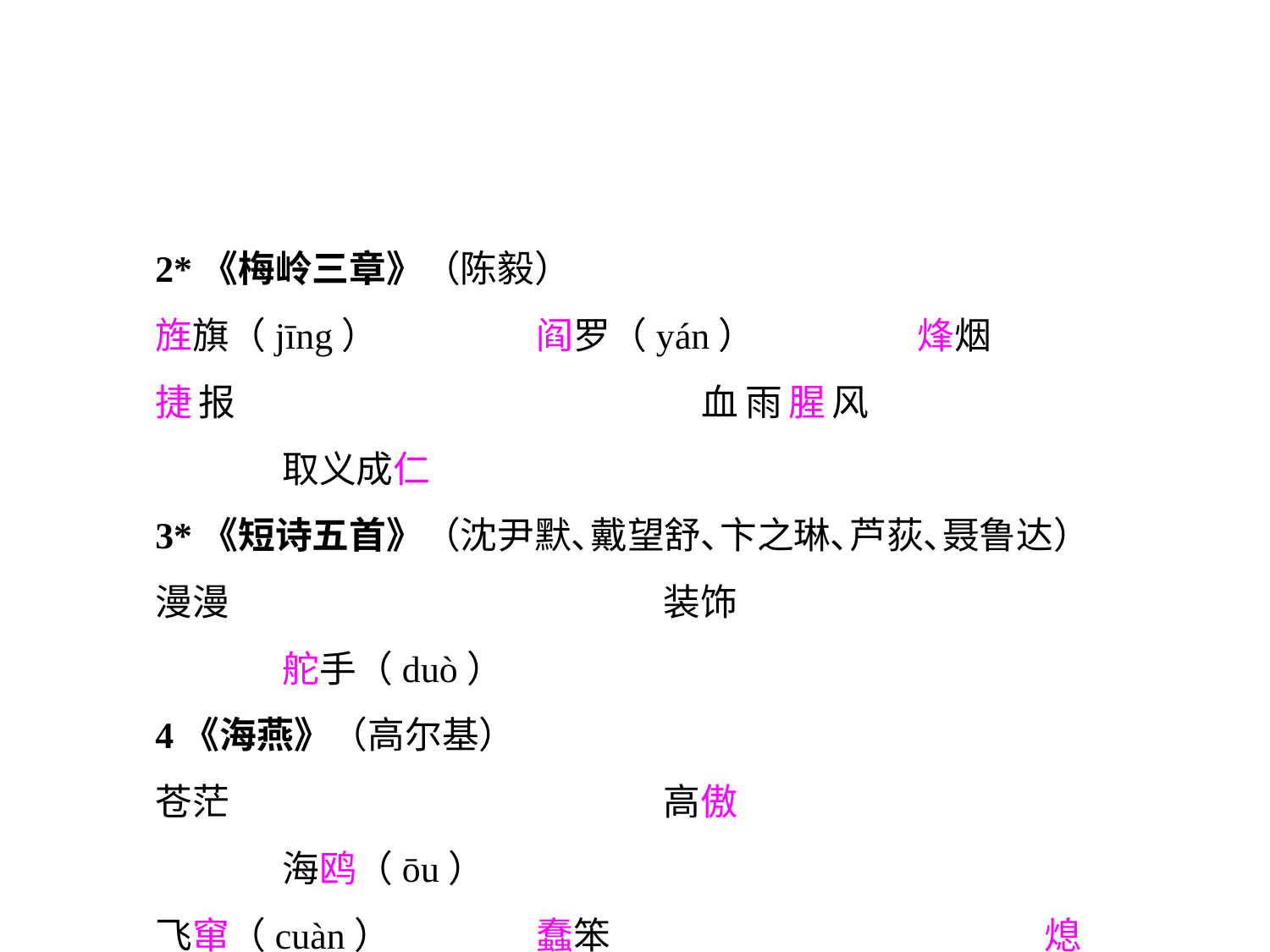

2*《梅岭三章》（陈毅）
旌旗（jīng）		阎罗（yán）		烽烟
捷报				血雨腥风			取义成仁
3*《短诗五首》（沈尹默､戴望舒､卞之琳､芦荻､聂鲁达）
漫漫				装饰				舵手（duò）
4《海燕》（高尔基）
苍茫				高傲				海鸥（ōu）
飞窜（cuàn）		蠢笨				熄灭